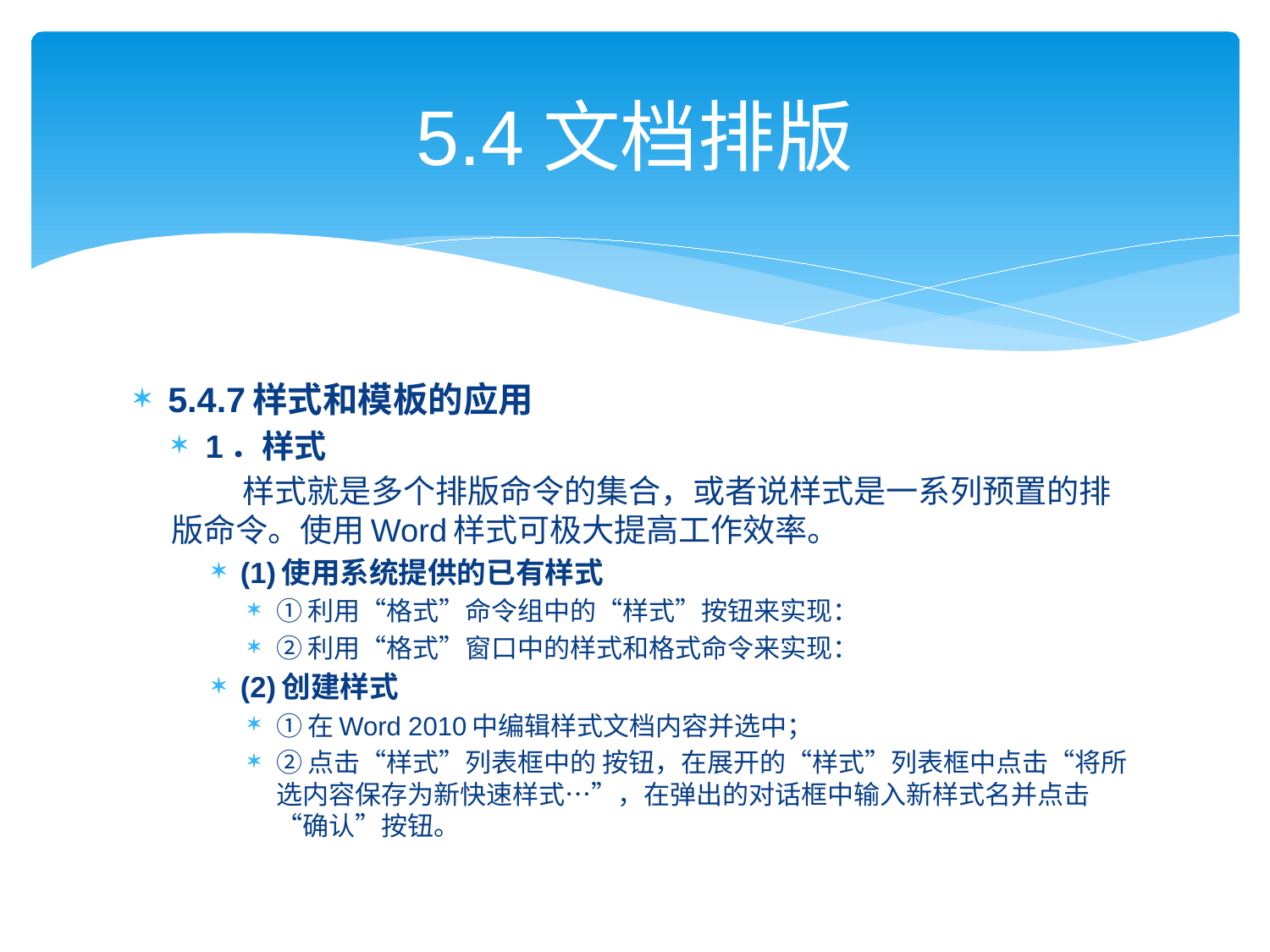

# 5.4文档排版
5.4.7样式和模板的应用
1．样式
         样式就是多个排版命令的集合，或者说样式是一系列预置的排版命令。使用Word样式可极大提高工作效率。
(1)使用系统提供的已有样式
①利用“格式”命令组中的“样式”按钮来实现：
②利用“格式”窗口中的样式和格式命令来实现：
(2)创建样式
①在Word 2010中编辑样式文档内容并选中；
②点击“样式”列表框中的 按钮，在展开的“样式”列表框中点击“将所选内容保存为新快速样式…”，在弹出的对话框中输入新样式名并点击“确认”按钮。